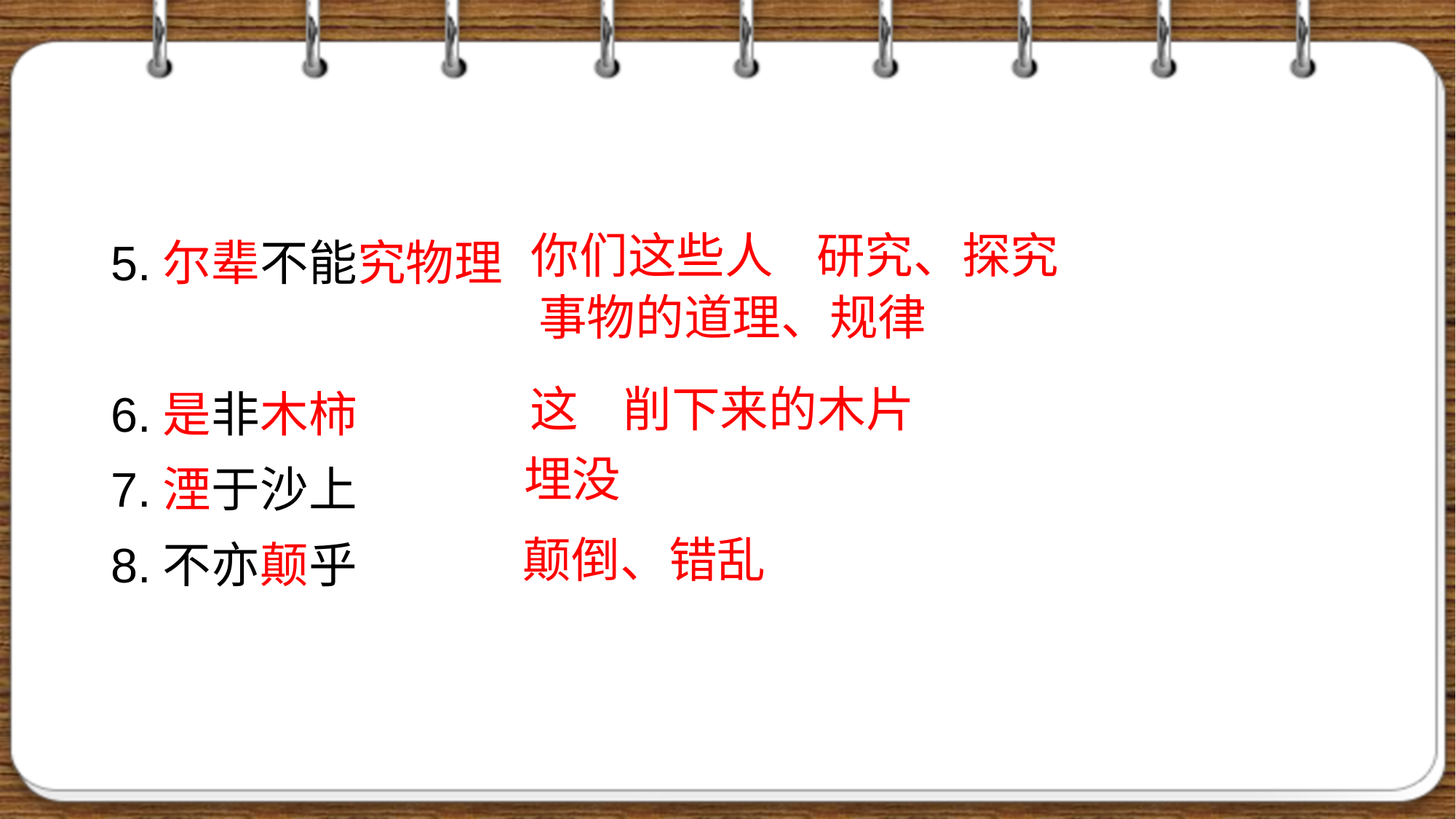

5.尔辈不能究物理

6.是非木柿
7.湮于沙上
8.不亦颠乎
你们这些人
研究、探究
事物的道理、规律
这
削下来的木片
埋没
颠倒、错乱